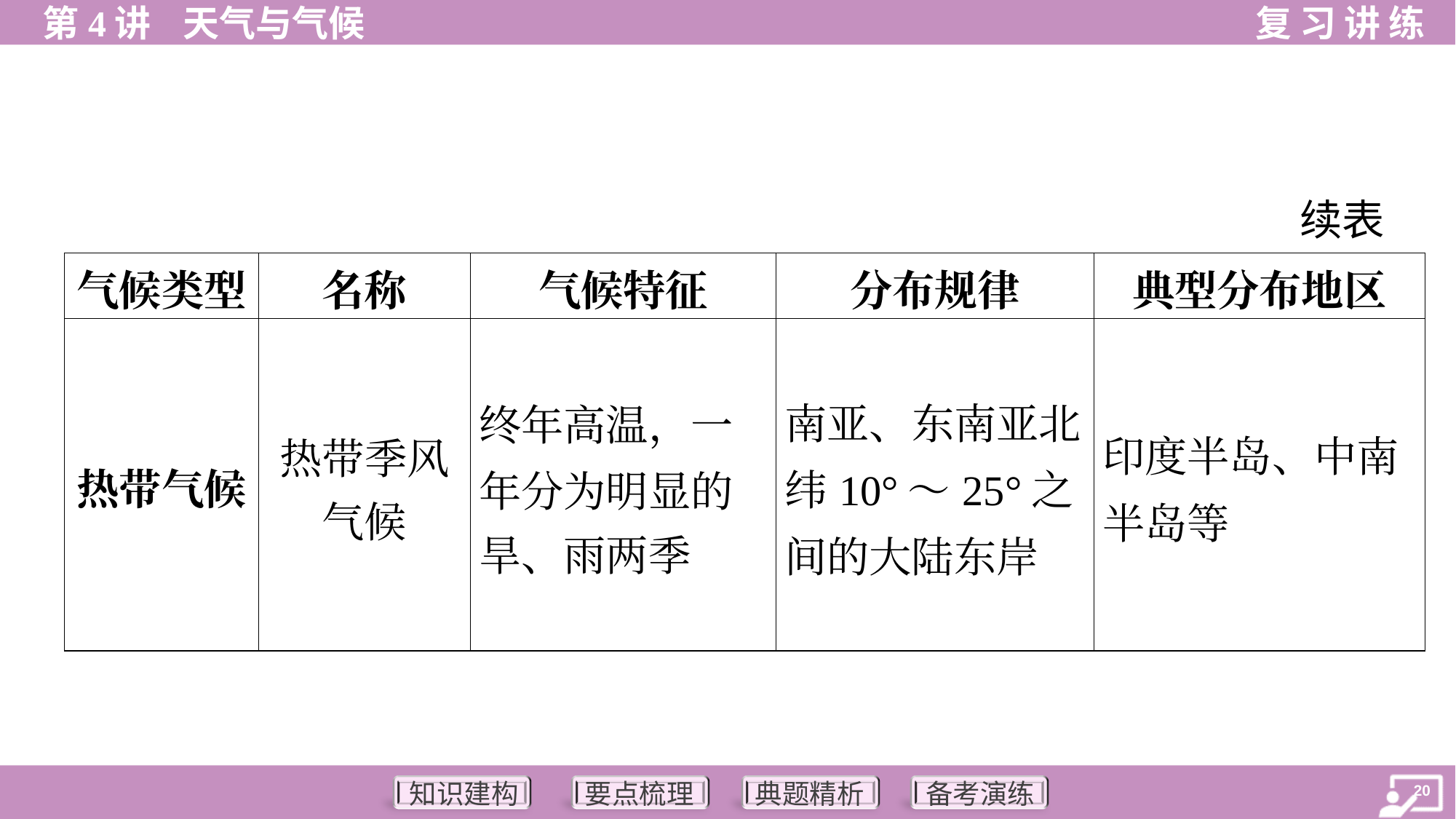

续表
| 气候类型 | 名称 | 气候特征 | 分布规律 | 典型分布地区 |
| --- | --- | --- | --- | --- |
| 热带气候 | 热带季风 气候 | 终年高温，一 年分为明显的 旱、雨两季 | 南亚、东南亚北纬10°～25°之间的大陆东岸 | 印度半岛、中南半岛等 |